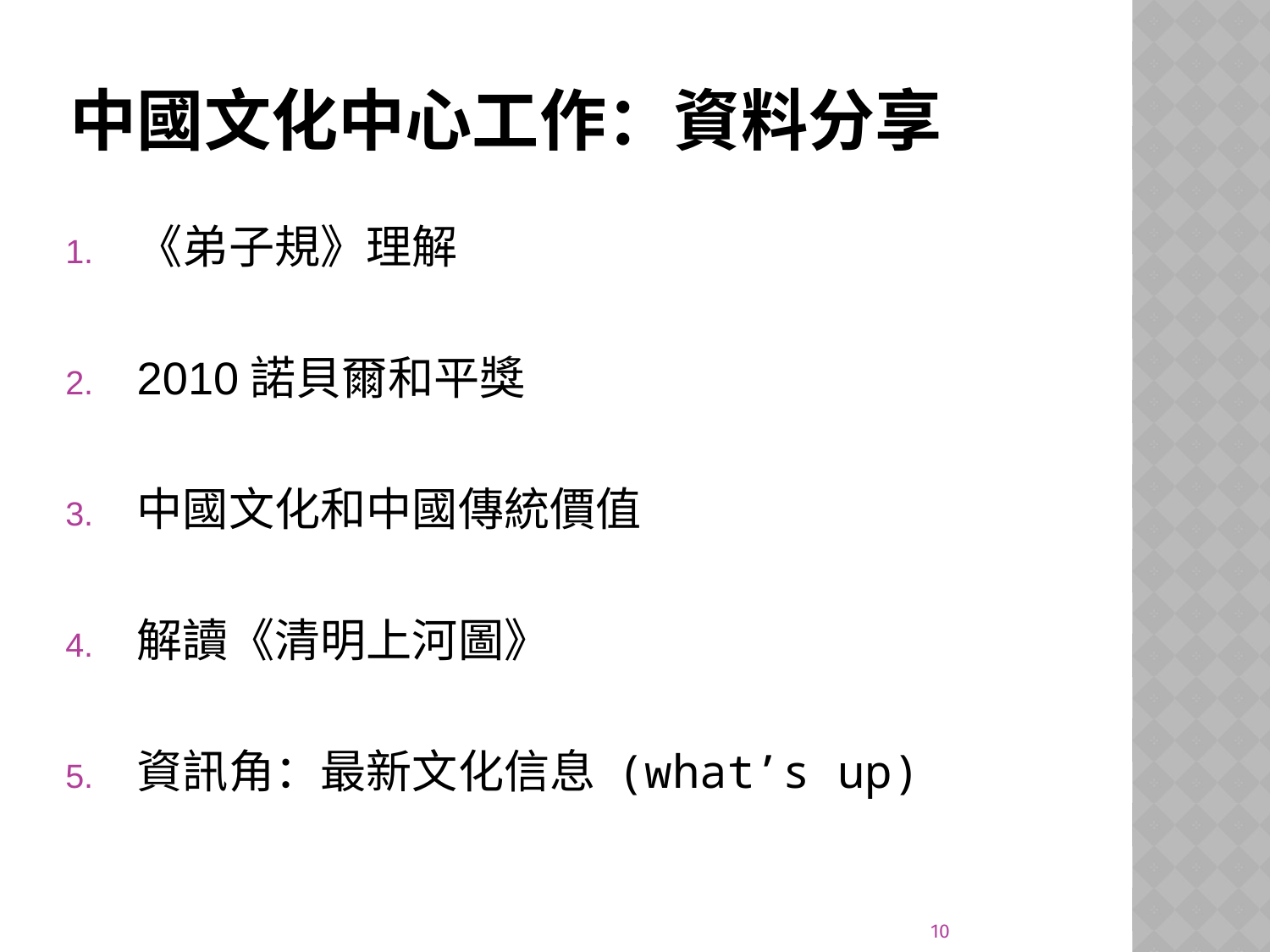

# 中國文化中心工作：資料分享
《弟子規》理解

2010諾貝爾和平獎

中國文化和中國傳統價值

解讀《清明上河圖》

資訊角：最新文化信息 (what’s up)
10